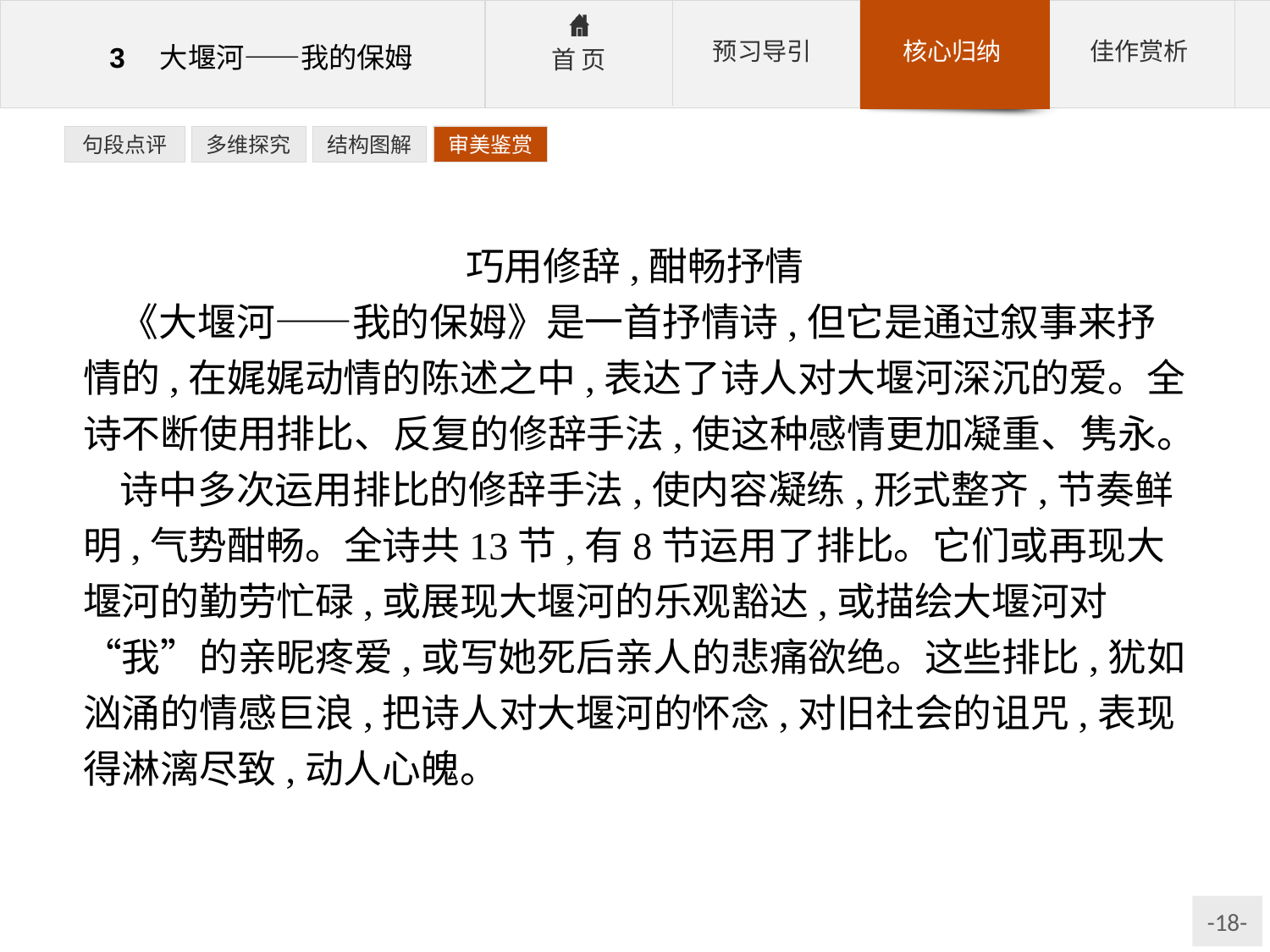

句段点评
多维探究
结构图解
审美鉴赏
巧用修辞,酣畅抒情
《大堰河——我的保姆》是一首抒情诗,但它是通过叙事来抒情的,在娓娓动情的陈述之中,表达了诗人对大堰河深沉的爱。全诗不断使用排比、反复的修辞手法,使这种感情更加凝重、隽永。
诗中多次运用排比的修辞手法,使内容凝练,形式整齐,节奏鲜明,气势酣畅。全诗共13节,有8节运用了排比。它们或再现大堰河的勤劳忙碌,或展现大堰河的乐观豁达,或描绘大堰河对“我”的亲昵疼爱,或写她死后亲人的悲痛欲绝。这些排比,犹如汹涌的情感巨浪,把诗人对大堰河的怀念,对旧社会的诅咒,表现得淋漓尽致,动人心魄。